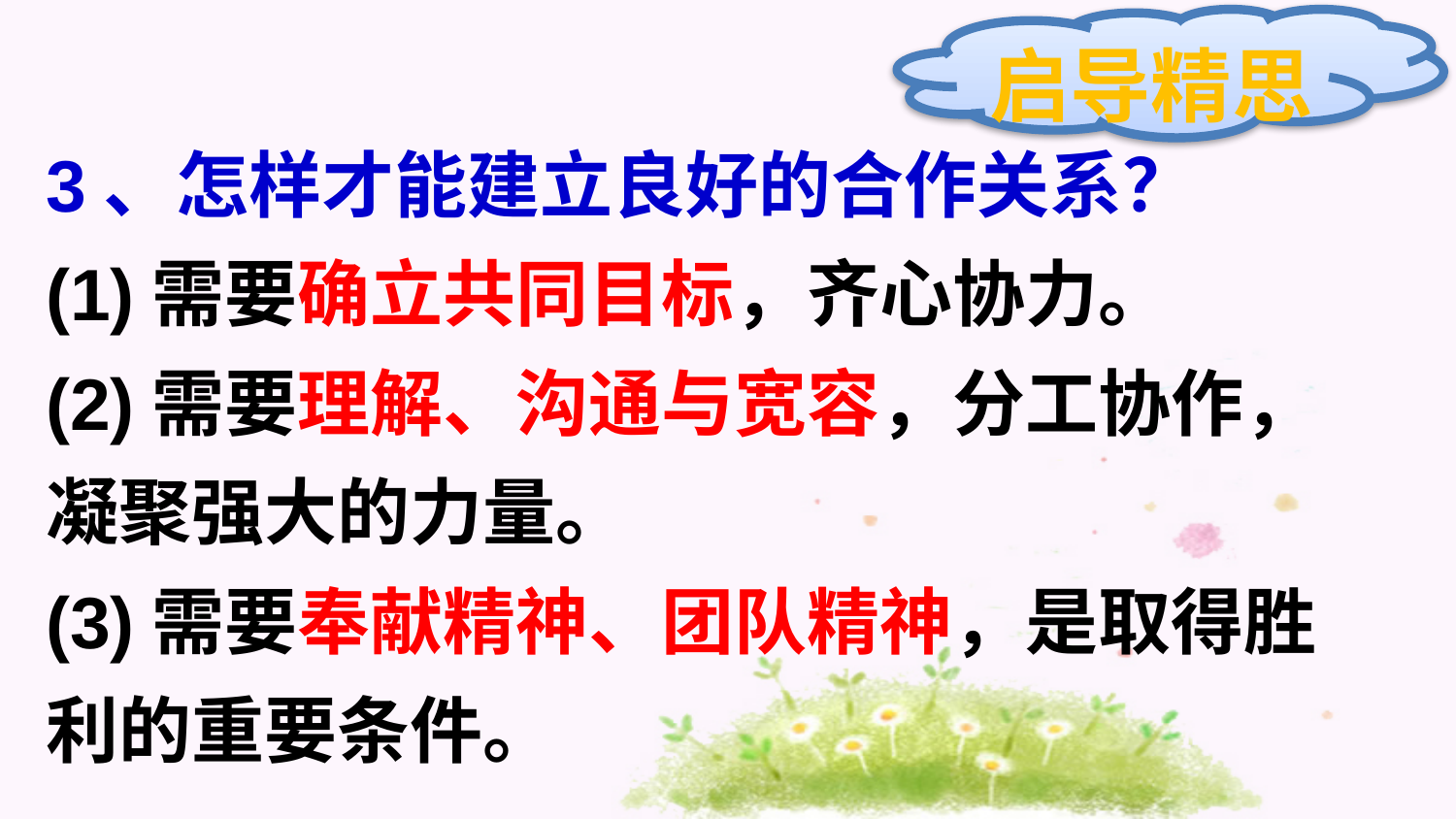

启导精思
3、怎样才能建立良好的合作关系？
(1)需要确立共同目标，齐心协力。
(2)需要理解、沟通与宽容，分工协作，凝聚强大的力量。
(3)需要奉献精神、团队精神，是取得胜利的重要条件。